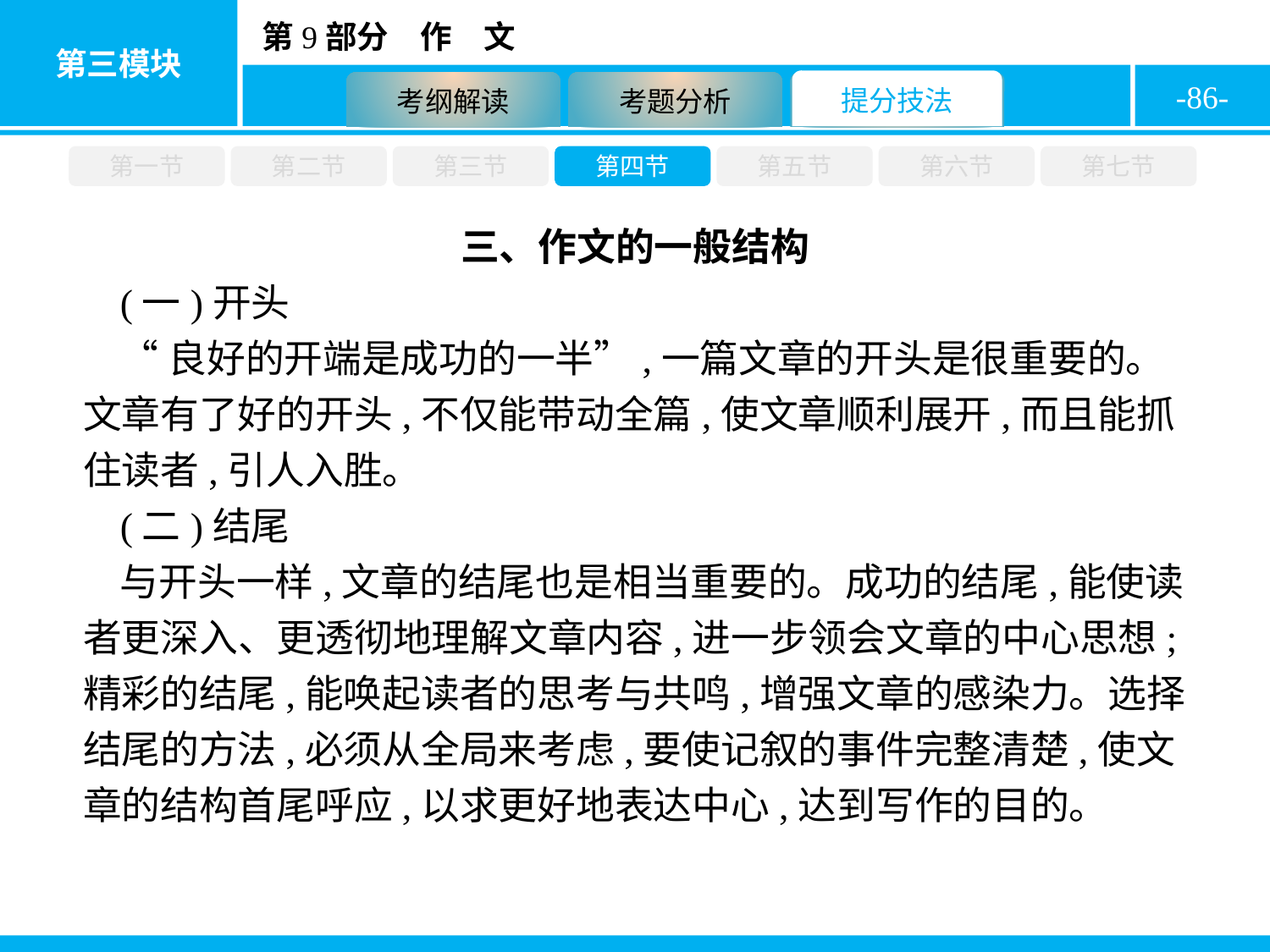

-86-
第一节
第二节
第三节
第四节
第五节
第六节
第七节
三、作文的一般结构
(一)开头
“良好的开端是成功的一半”,一篇文章的开头是很重要的。文章有了好的开头,不仅能带动全篇,使文章顺利展开,而且能抓住读者,引人入胜。
(二)结尾
与开头一样,文章的结尾也是相当重要的。成功的结尾,能使读者更深入、更透彻地理解文章内容,进一步领会文章的中心思想;精彩的结尾,能唤起读者的思考与共鸣,增强文章的感染力。选择结尾的方法,必须从全局来考虑,要使记叙的事件完整清楚,使文章的结构首尾呼应,以求更好地表达中心,达到写作的目的。